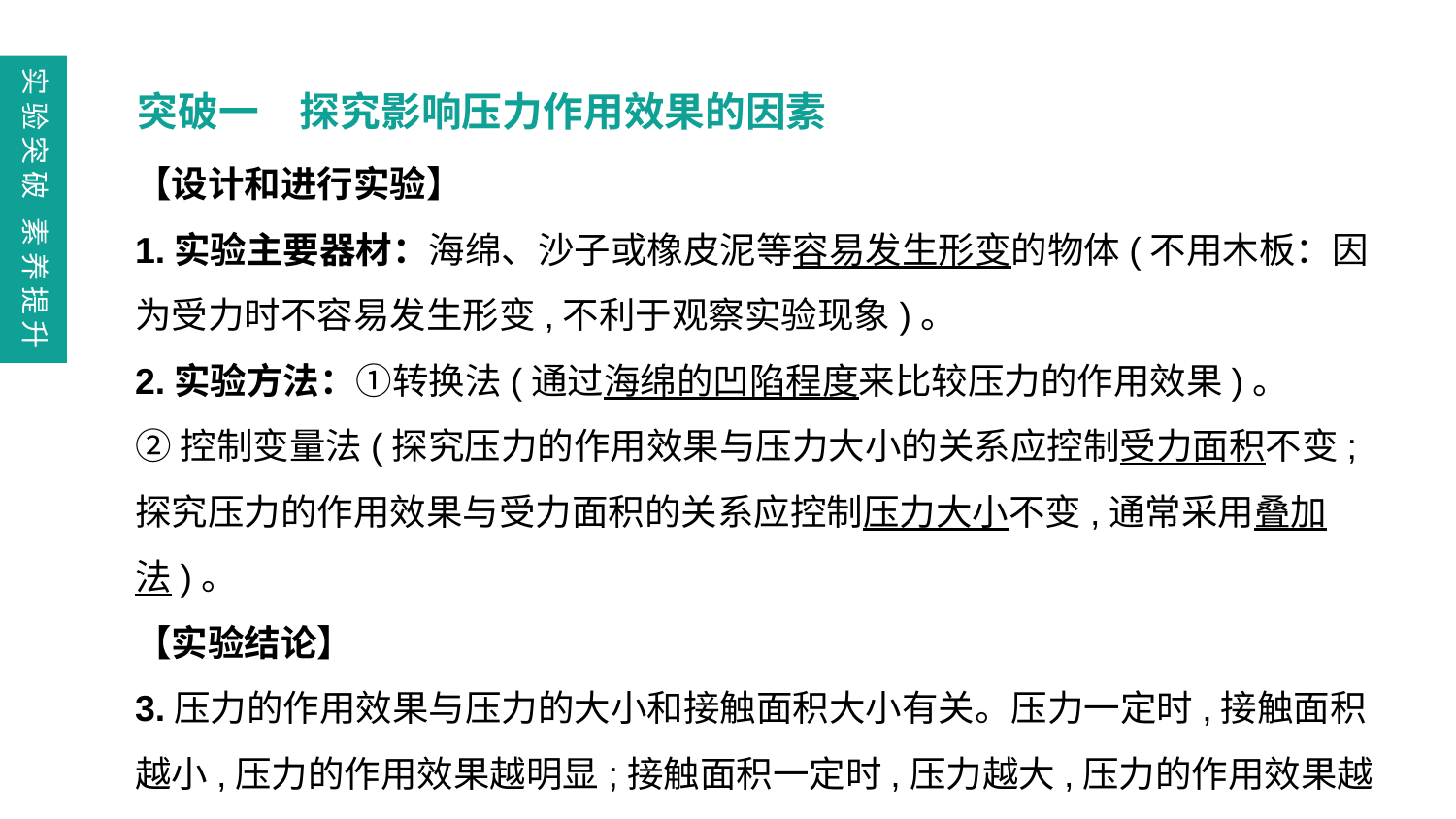

实验突破 素养提升
突破一　探究影响压力作用效果的因素
【设计和进行实验】
1.实验主要器材：海绵、沙子或橡皮泥等容易发生形变的物体(不用木板：因为受力时不容易发生形变,不利于观察实验现象)。
2.实验方法：①转换法(通过海绵的凹陷程度来比较压力的作用效果)。
②控制变量法(探究压力的作用效果与压力大小的关系应控制受力面积不变;探究压力的作用效果与受力面积的关系应控制压力大小不变,通常采用叠加法)。
【实验结论】
3.压力的作用效果与压力的大小和接触面积大小有关。压力一定时,接触面积越小,压力的作用效果越明显;接触面积一定时,压力越大,压力的作用效果越明显。